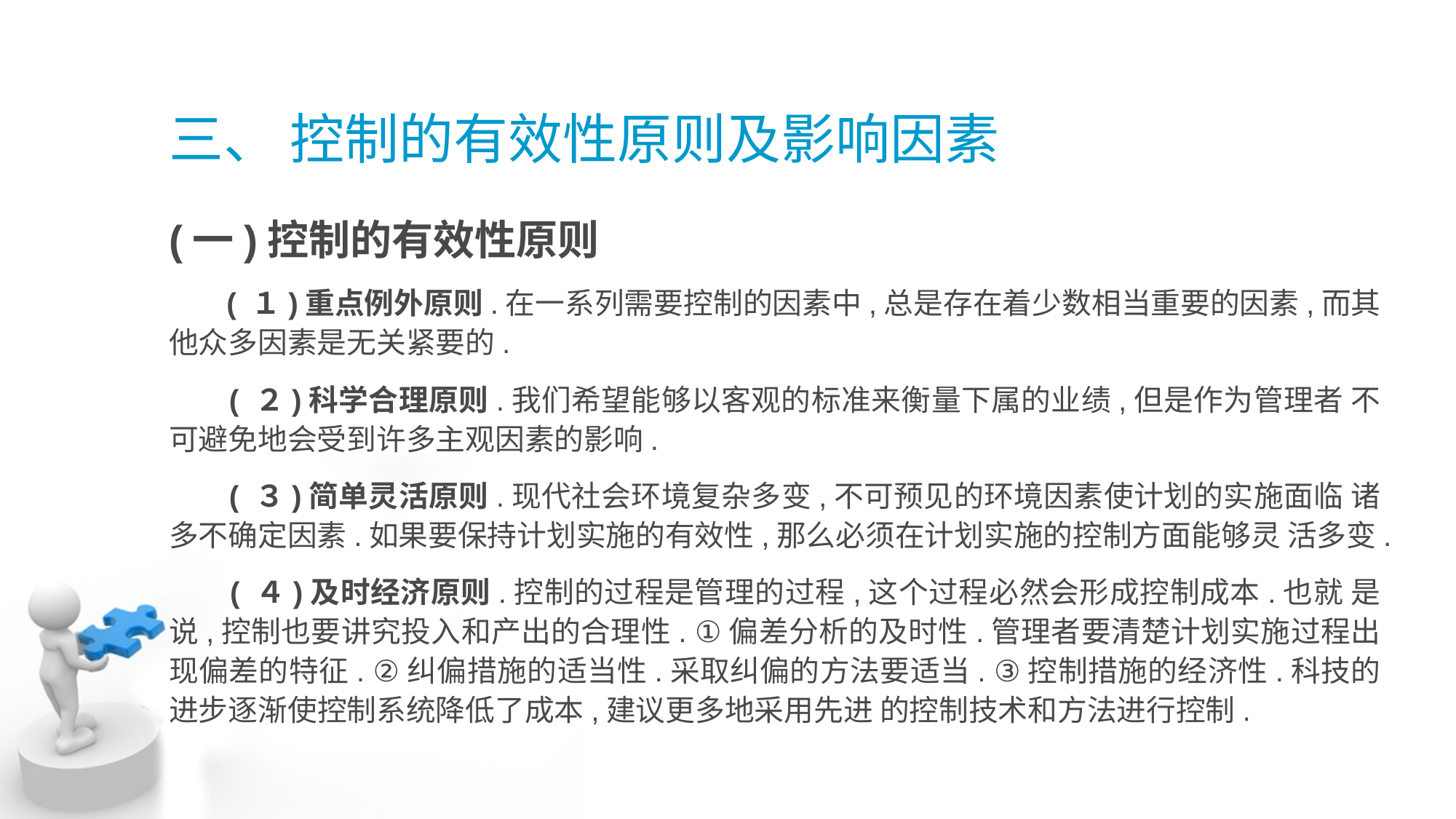

# 三、 控制的有效性原则及影响因素
(一)控制的有效性原则
       ( １)重点例外原则.在一系列需要控制的因素中,总是存在着少数相当重要的因素,而其他众多因素是无关紧要的.
       ( ２)科学合理原则.我们希望能够以客观的标准来衡量下属的业绩,但是作为管理者 不可避免地会受到许多主观因素的影响.
       ( ３)简单灵活原则.现代社会环境复杂多变,不可预见的环境因素使计划的实施面临 诸多不确定因素.如果要保持计划实施的有效性,那么必须在计划实施的控制方面能够灵 活多变.
       ( ４)及时经济原则.控制的过程是管理的过程,这个过程必然会形成控制成本.也就 是说,控制也要讲究投入和产出的合理性. ①偏差分析的及时性.管理者要清楚计划实施过程出现偏差的特征. ②纠偏措施的适当性.采取纠偏的方法要适当. ③控制措施的经济性.科技的进步逐渐使控制系统降低了成本,建议更多地采用先进 的控制技术和方法进行控制.